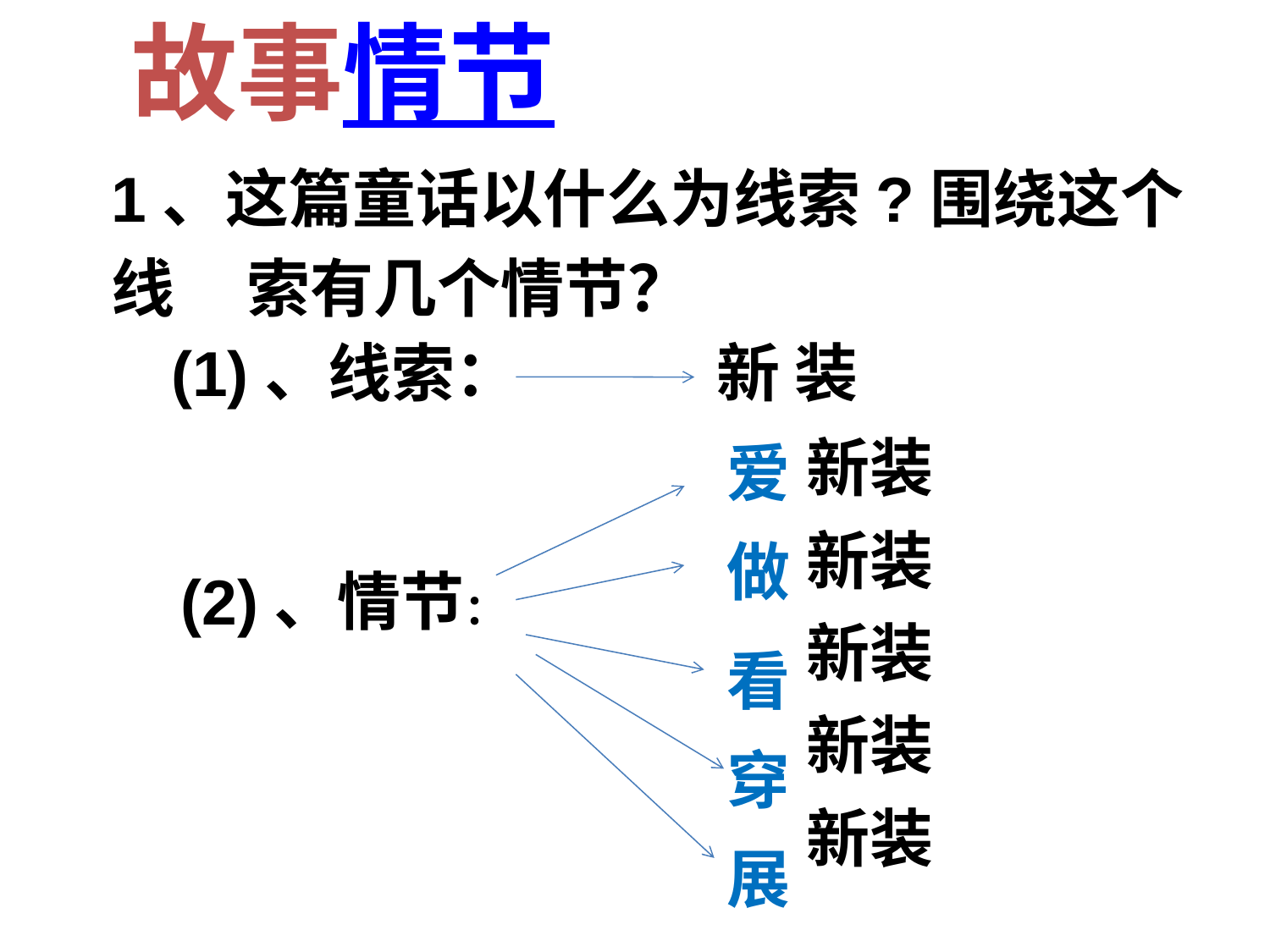

故事情节

1、这篇童话以什么为线索?围绕这个线     索有几个情节？

(1)、线索：
新 装
爱
新装
新装
新装
新装
新装
做
(2)、情节：
看
穿
展